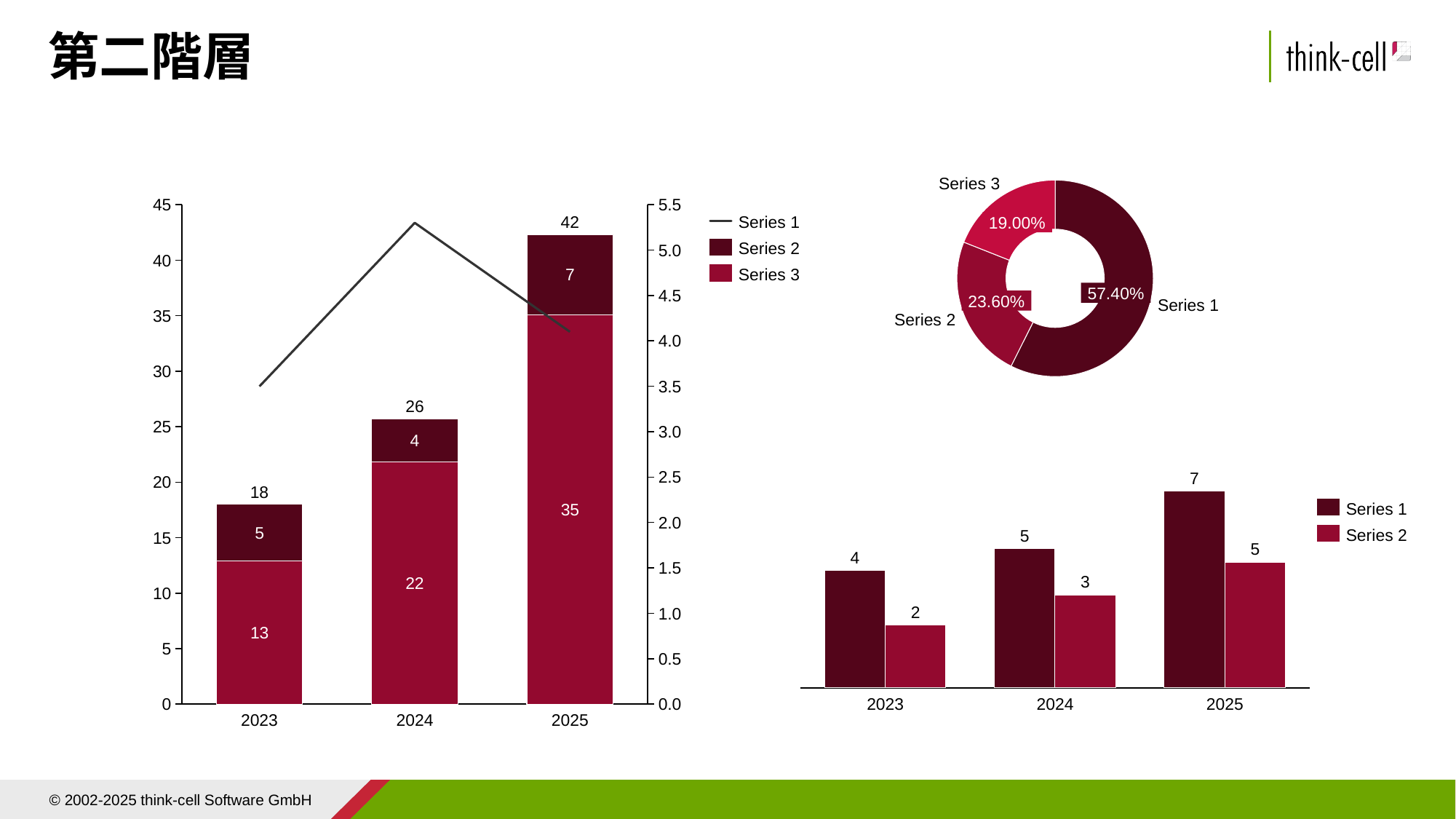

# 第二階層

### Chart

| Category |  |
|---|---|
Series 3

### Chart

| Category |  |  |  |
|---|---|---|---|
Series 1
42
19.00%
Series 2

Series 3

57.40%
23.60%
Series 1
Series 2
26

### Chart

| Category |  |  |
|---|---|---|
18
Series 1

Series 2

2023
2024
2025
2023
2024
2025